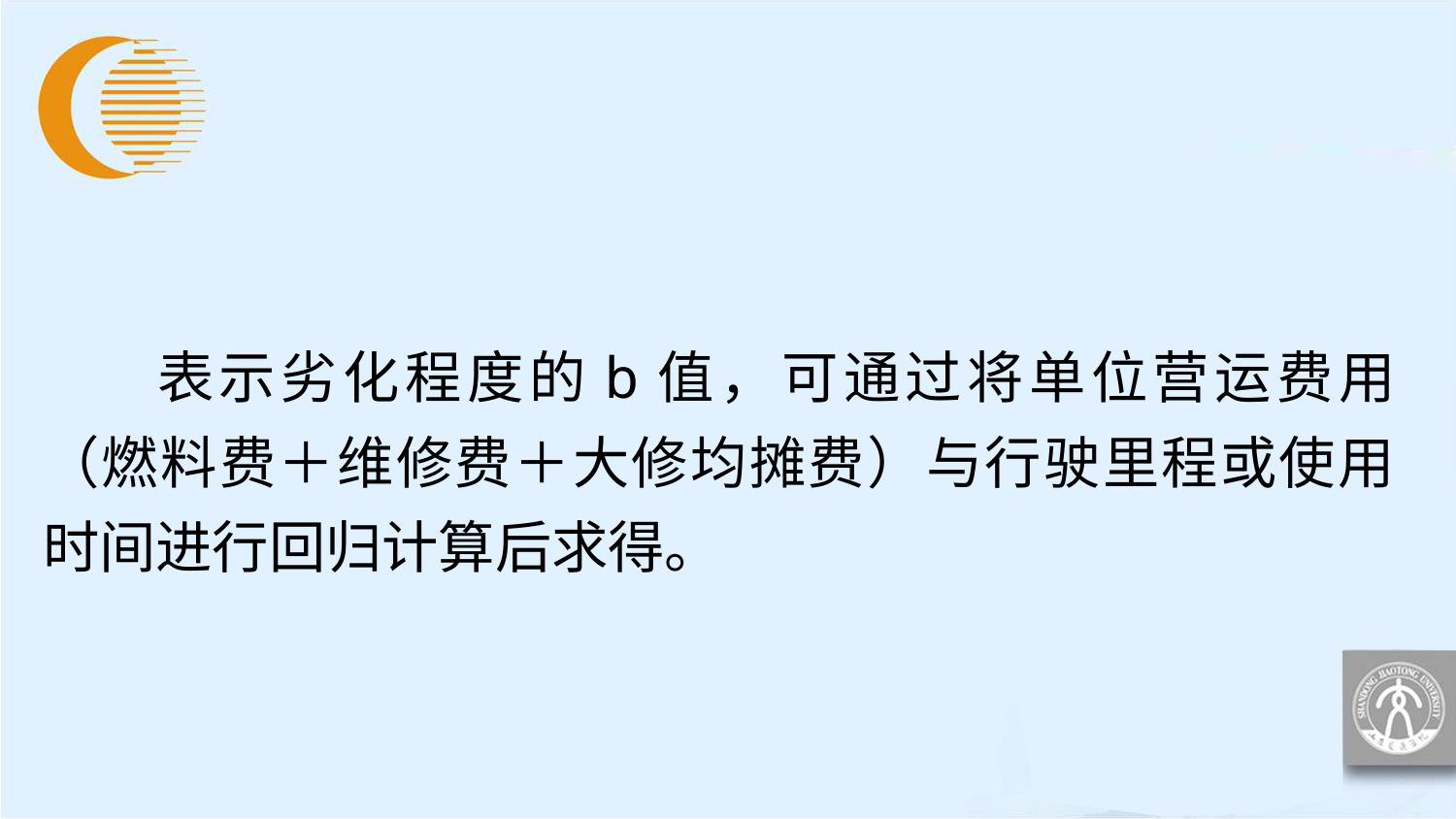

表示劣化程度的b值，可通过将单位营运费用（燃料费＋维修费＋大修均摊费）与行驶里程或使用时间进行回归计算后求得。